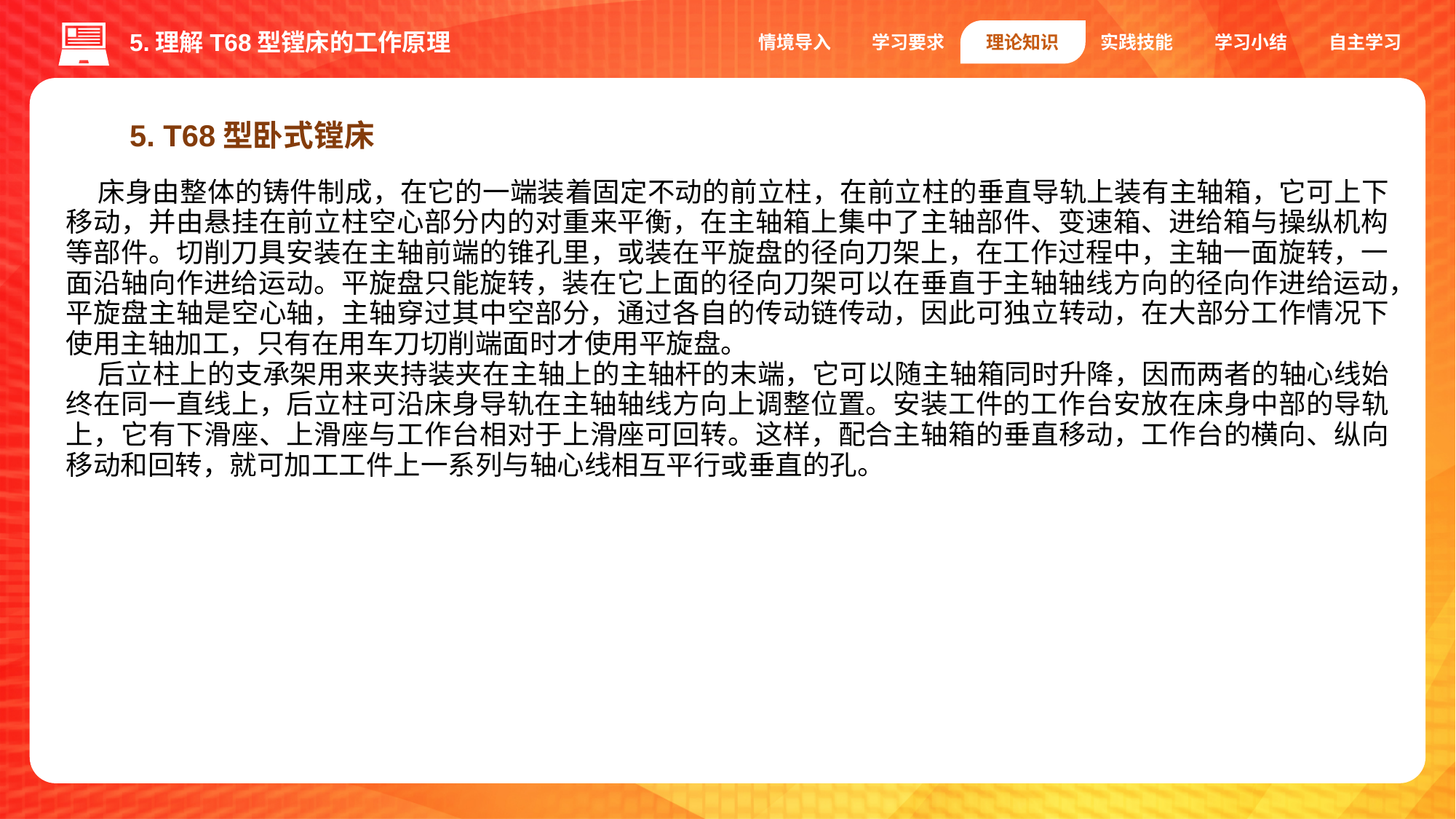

5.理解T68型镗床的工作原理
情境导入
学习要求
理论知识
实践技能
学习小结
自主学习

5. T68型卧式镗床
床身由整体的铸件制成，在它的一端装着固定不动的前立柱，在前立柱的垂直导轨上装有主轴箱，它可上下移动，并由悬挂在前立柱空心部分内的对重来平衡，在主轴箱上集中了主轴部件、变速箱、进给箱与操纵机构等部件。切削刀具安装在主轴前端的锥孔里，或装在平旋盘的径向刀架上，在工作过程中，主轴一面旋转，一面沿轴向作进给运动。平旋盘只能旋转，装在它上面的径向刀架可以在垂直于主轴轴线方向的径向作进给运动，平旋盘主轴是空心轴，主轴穿过其中空部分，通过各自的传动链传动，因此可独立转动，在大部分工作情况下使用主轴加工，只有在用车刀切削端面时才使用平旋盘。
后立柱上的支承架用来夹持装夹在主轴上的主轴杆的末端，它可以随主轴箱同时升降，因而两者的轴心线始终在同一直线上，后立柱可沿床身导轨在主轴轴线方向上调整位置。安装工件的工作台安放在床身中部的导轨上，它有下滑座、上滑座与工作台相对于上滑座可回转。这样，配合主轴箱的垂直移动，工作台的横向、纵向移动和回转，就可加工工件上一系列与轴心线相互平行或垂直的孔。